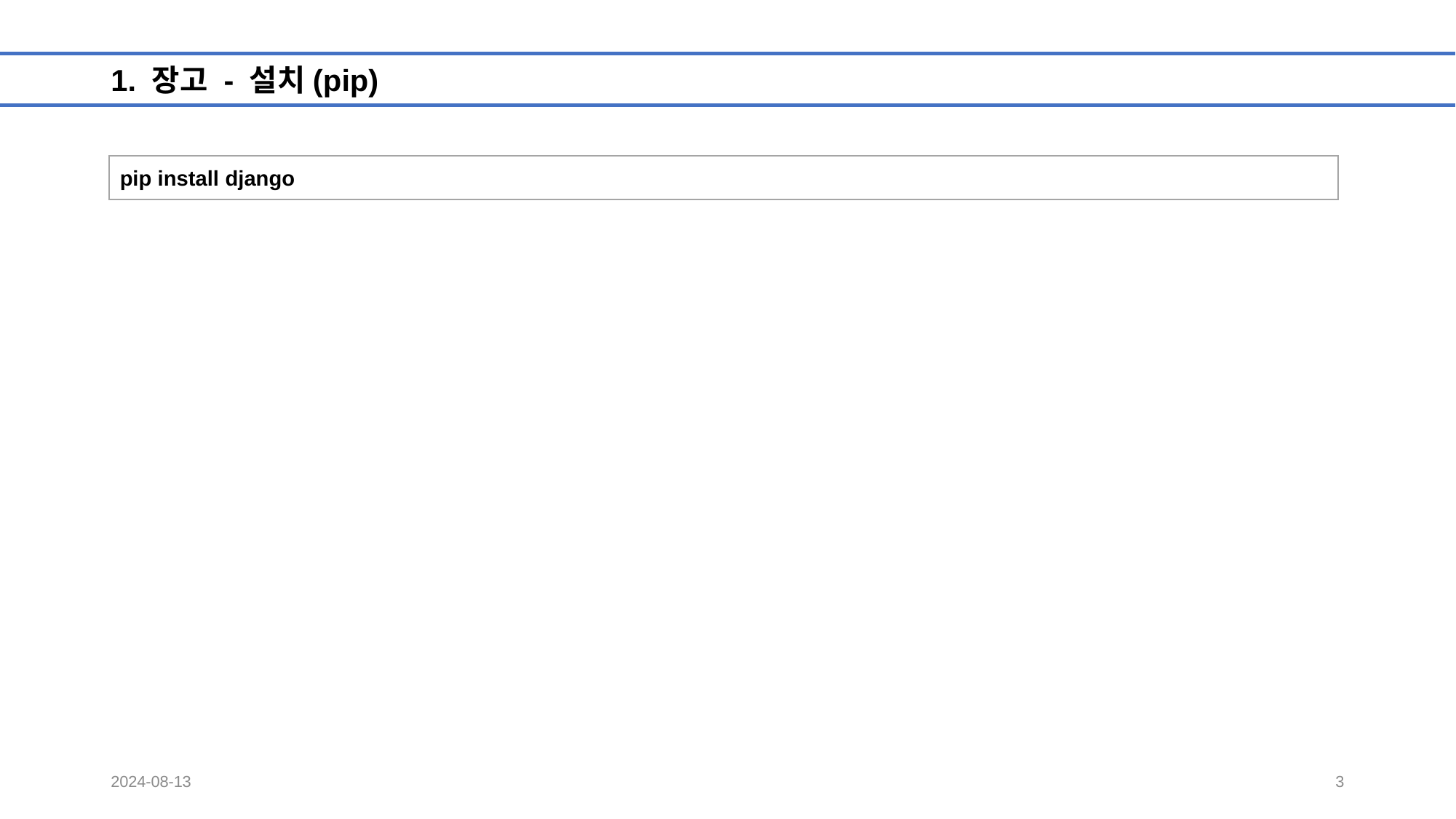

# 1. 장고 - 설치(pip)
pip install django
2024-08-13
3